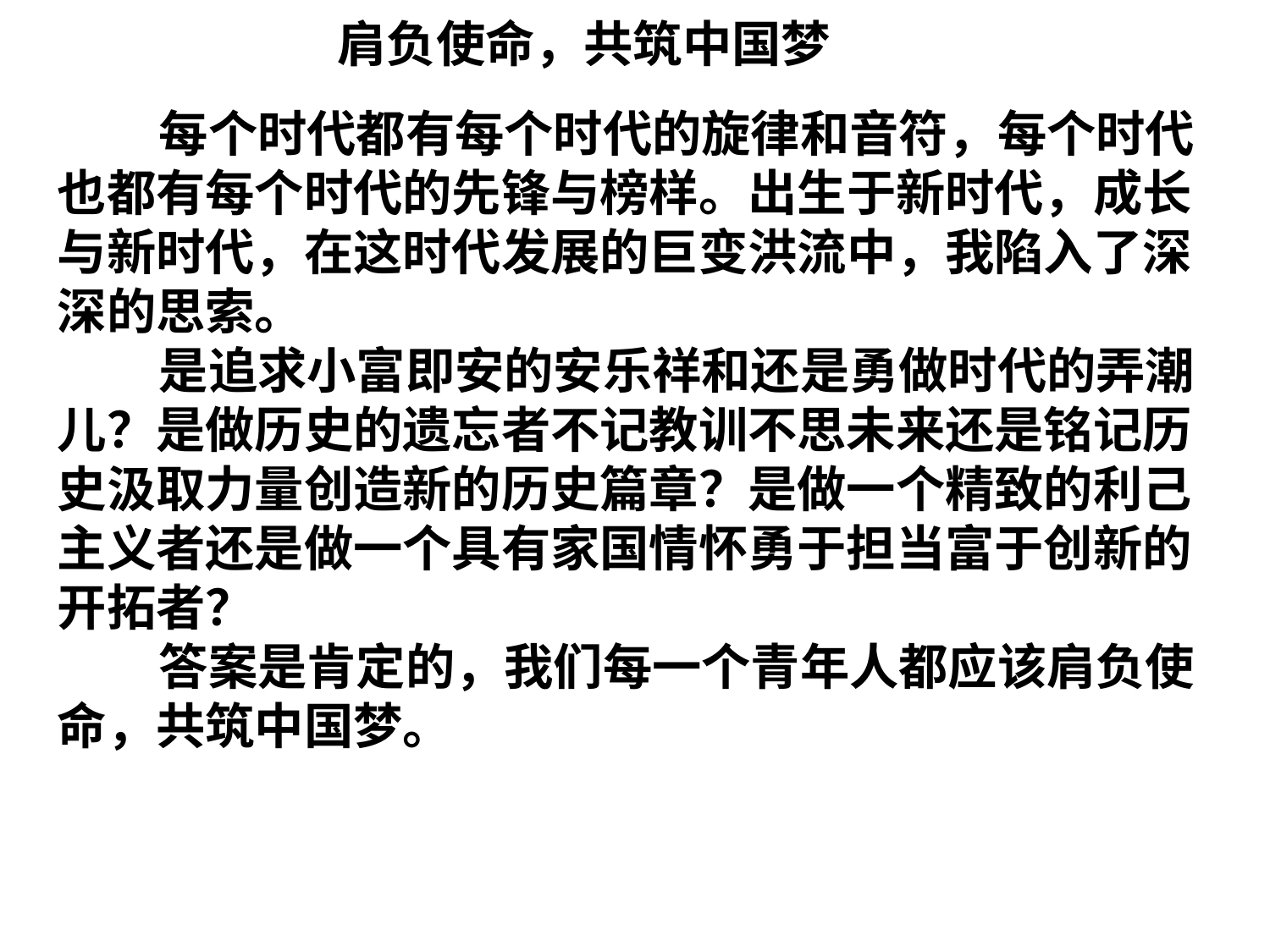

肩负使命，共筑中国梦
        每个时代都有每个时代的旋律和音符，每个时代也都有每个时代的先锋与榜样。出生于新时代，成长与新时代，在这时代发展的巨变洪流中，我陷入了深深的思索。
        是追求小富即安的安乐祥和还是勇做时代的弄潮儿？是做历史的遗忘者不记教训不思未来还是铭记历史汲取力量创造新的历史篇章？是做一个精致的利己主义者还是做一个具有家国情怀勇于担当富于创新的开拓者？
        答案是肯定的，我们每一个青年人都应该肩负使命，共筑中国梦。